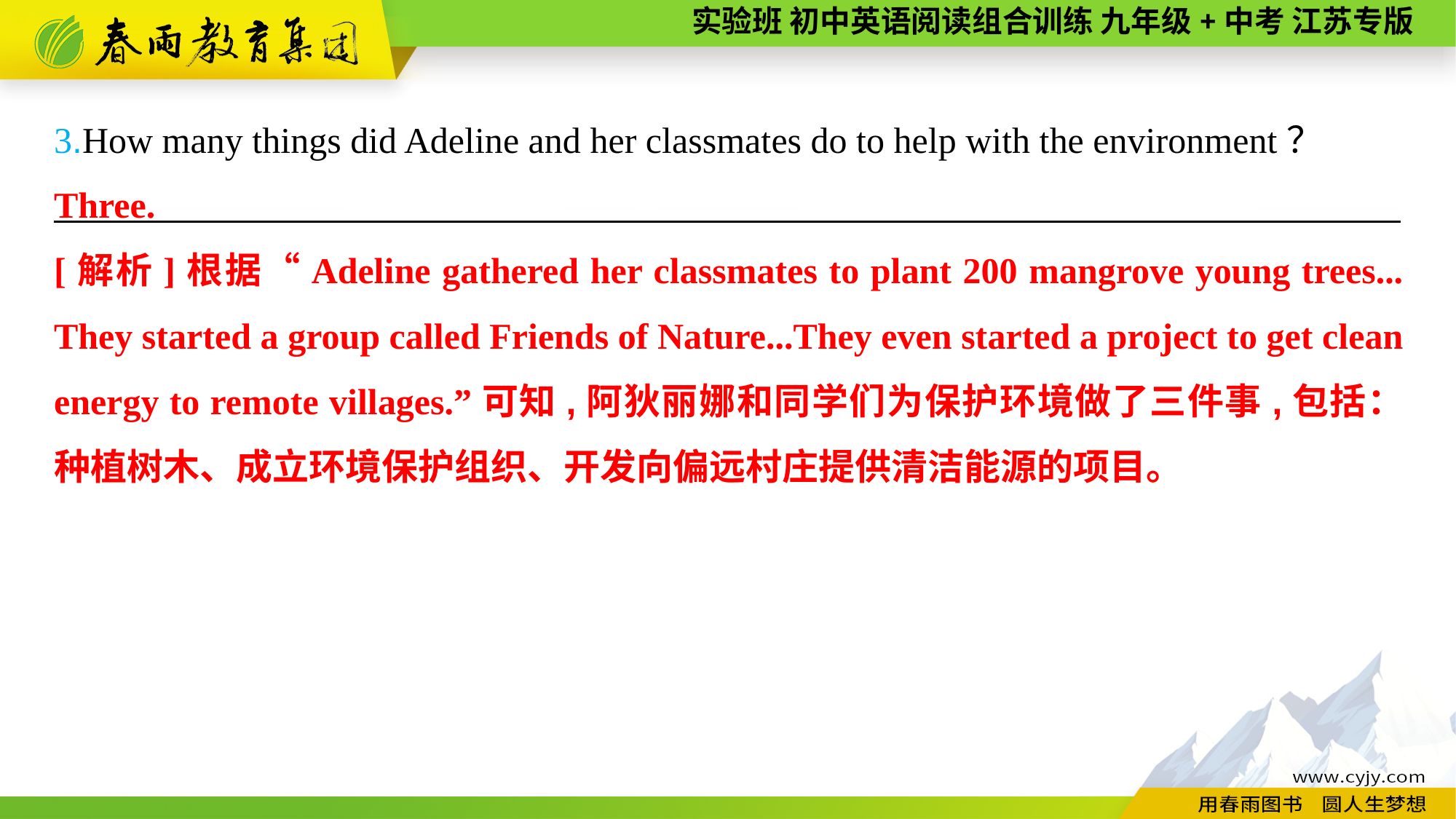

3.How many things did Adeline and her classmates do to help with the environment？
————————                        ——  ————                                                  ————
Three.
[解析]根据“Adeline gathered her classmates to plant 200 mangrove young trees... They started a group called Friends of Nature...They even started a project to get clean energy to remote villages.”可知,阿狄丽娜和同学们为保护环境做了三件事,包括：种植树木、成立环境保护组织、开发向偏远村庄提供清洁能源的项目。